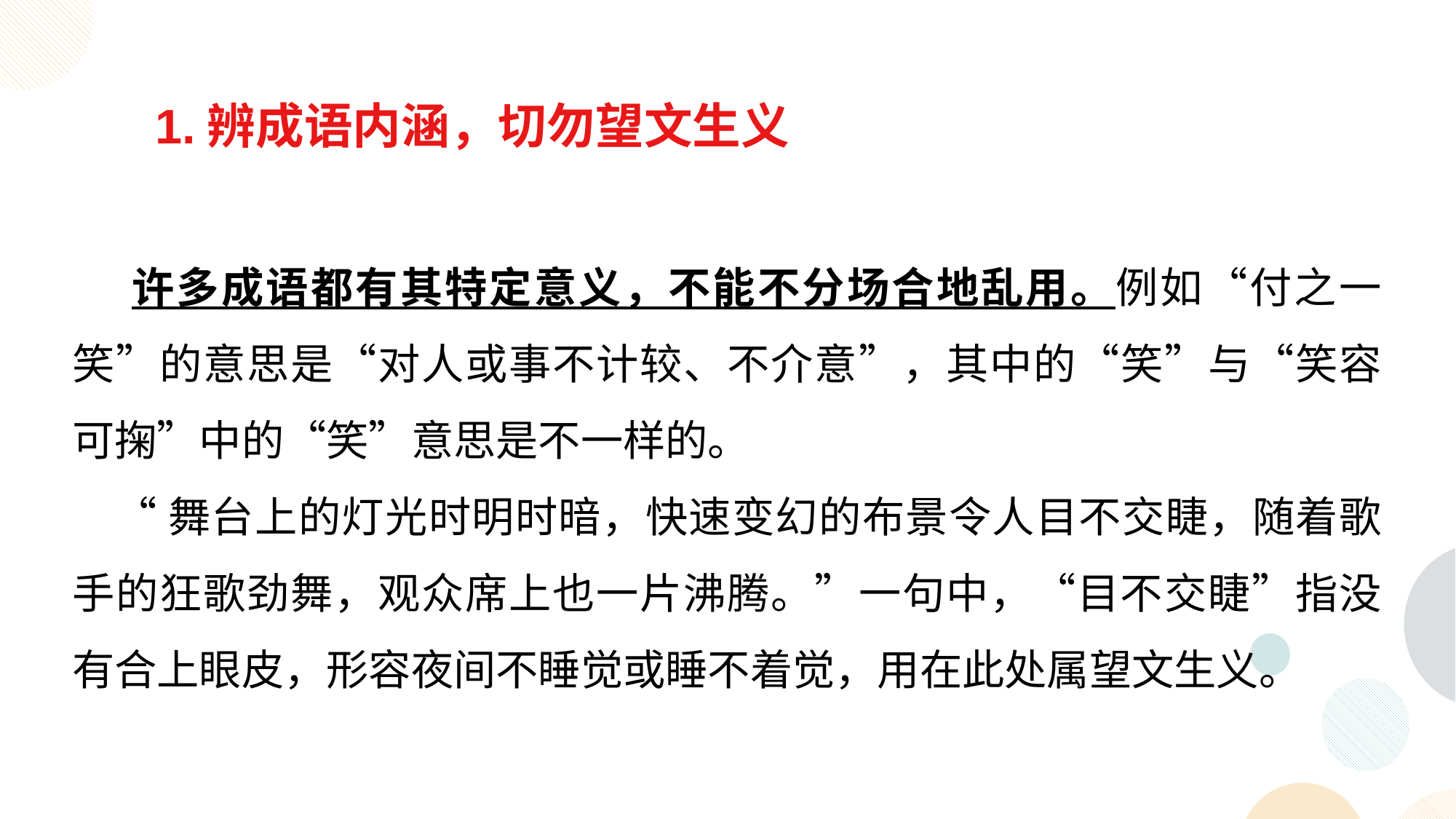

1.辨成语内涵，切勿望文生义
    许多成语都有其特定意义，不能不分场合地乱用。例如“付之一笑”的意思是“对人或事不计较、不介意”，其中的“笑”与“笑容可掬”中的“笑”意思是不一样的。
    “舞台上的灯光时明时暗，快速变幻的布景令人目不交睫，随着歌手的狂歌劲舞，观众席上也一片沸腾。”一句中，“目不交睫”指没有合上眼皮，形容夜间不睡觉或睡不着觉，用在此处属望文生义。